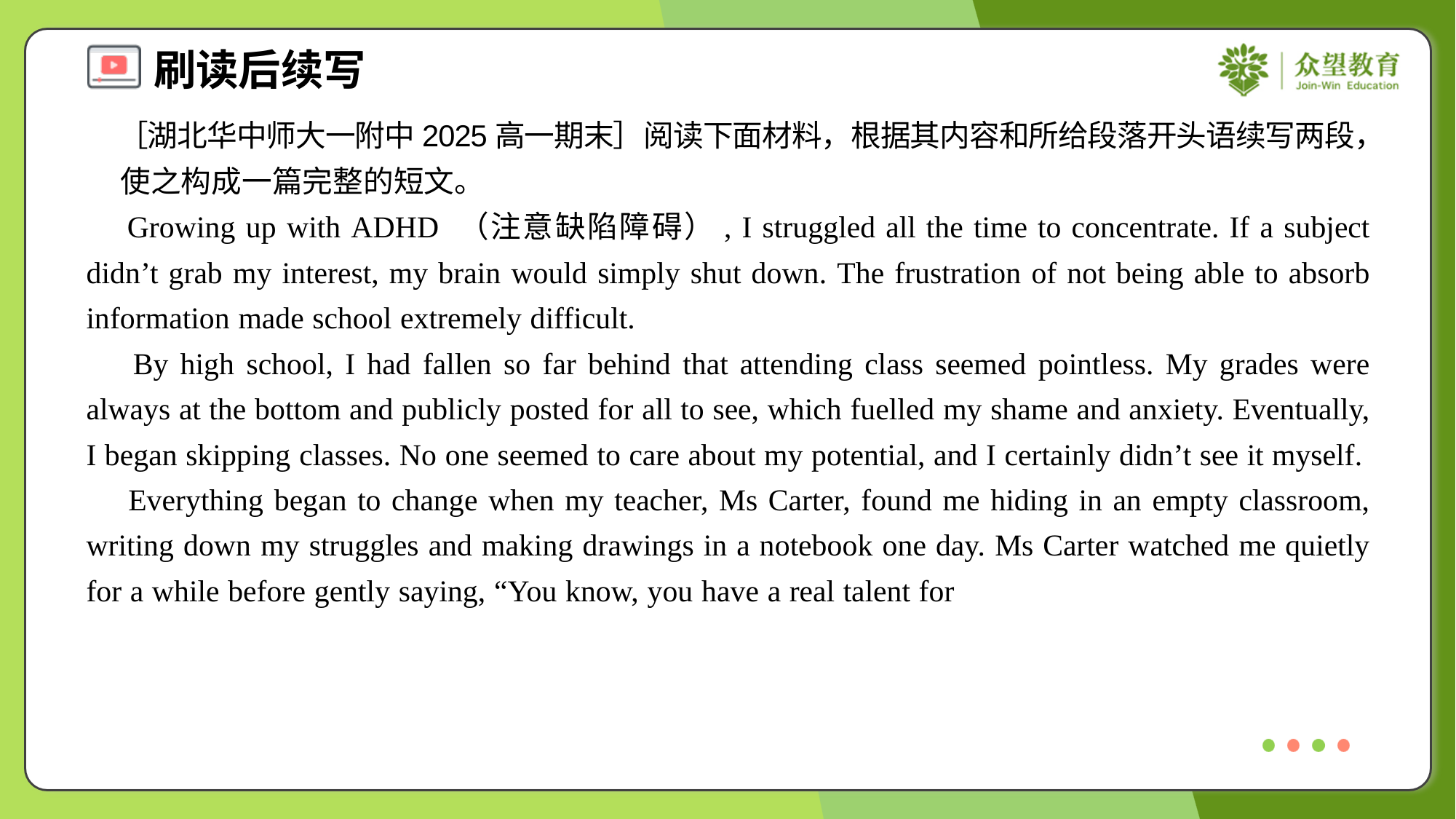

［湖北华中师大一附中2025高一期末］阅读下面材料，根据其内容和所给段落开头语续写两段，
    使之构成一篇完整的短文。
    Growing up with ADHD （注意缺陷障碍）, I struggled all the time to concentrate. If a subject didn’t grab my interest, my brain would simply shut down. The frustration of not being able to absorb information made school extremely difficult.
    By high school, I had fallen so far behind that attending class seemed pointless. My grades were always at the bottom and publicly posted for all to see, which fuelled my shame and anxiety. Eventually, I began skipping classes. No one seemed to care about my potential, and I certainly didn’t see it myself.
    Everything began to change when my teacher, Ms Carter, found me hiding in an empty classroom, writing down my struggles and making drawings in a notebook one day. Ms Carter watched me quietly for a while before gently saying, “You know, you have a real talent for